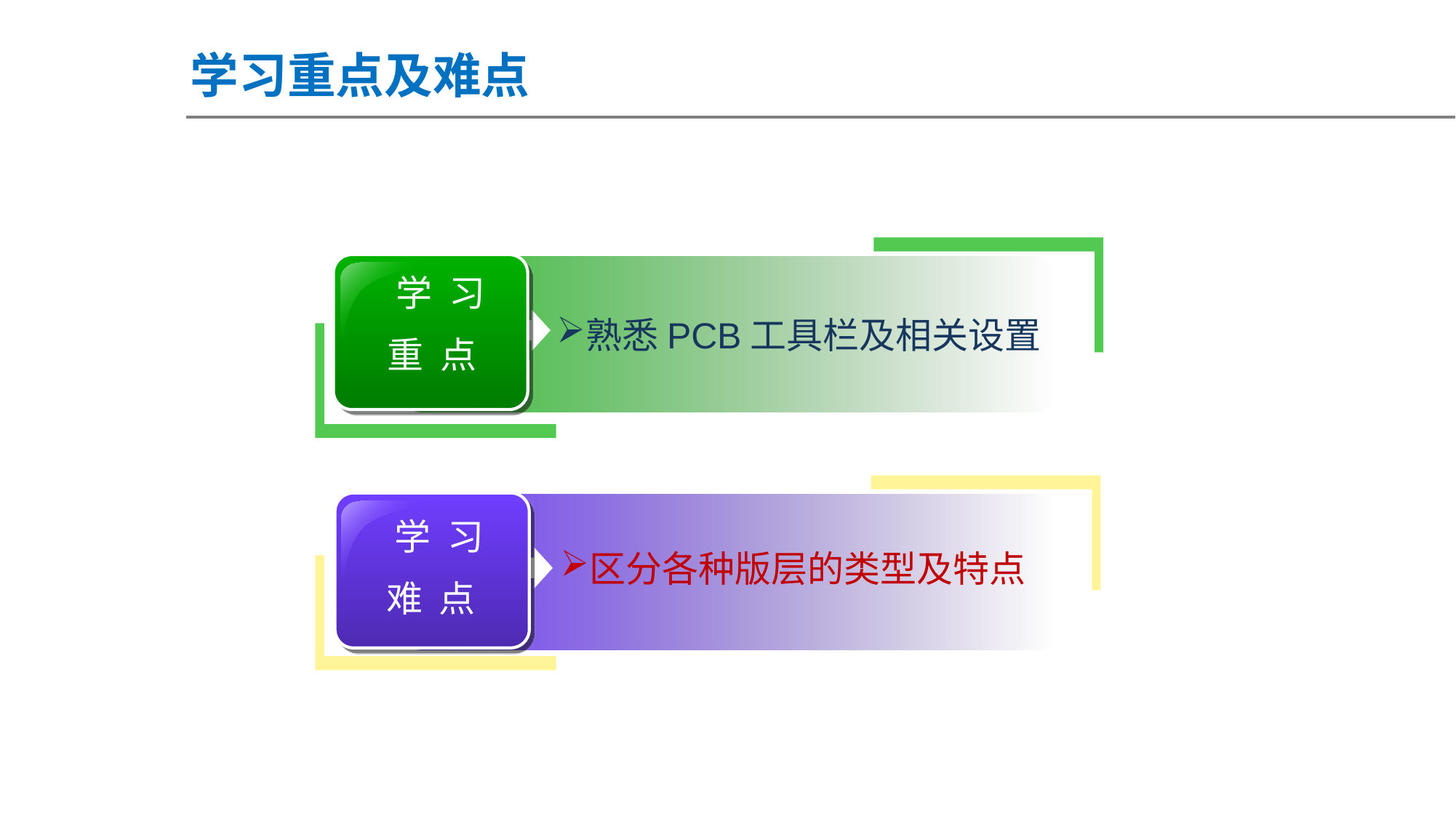

学习重点及难点

 学  习
重  点
熟悉PCB工具栏及相关设置

 学  习
难  点
区分各种版层的类型及特点